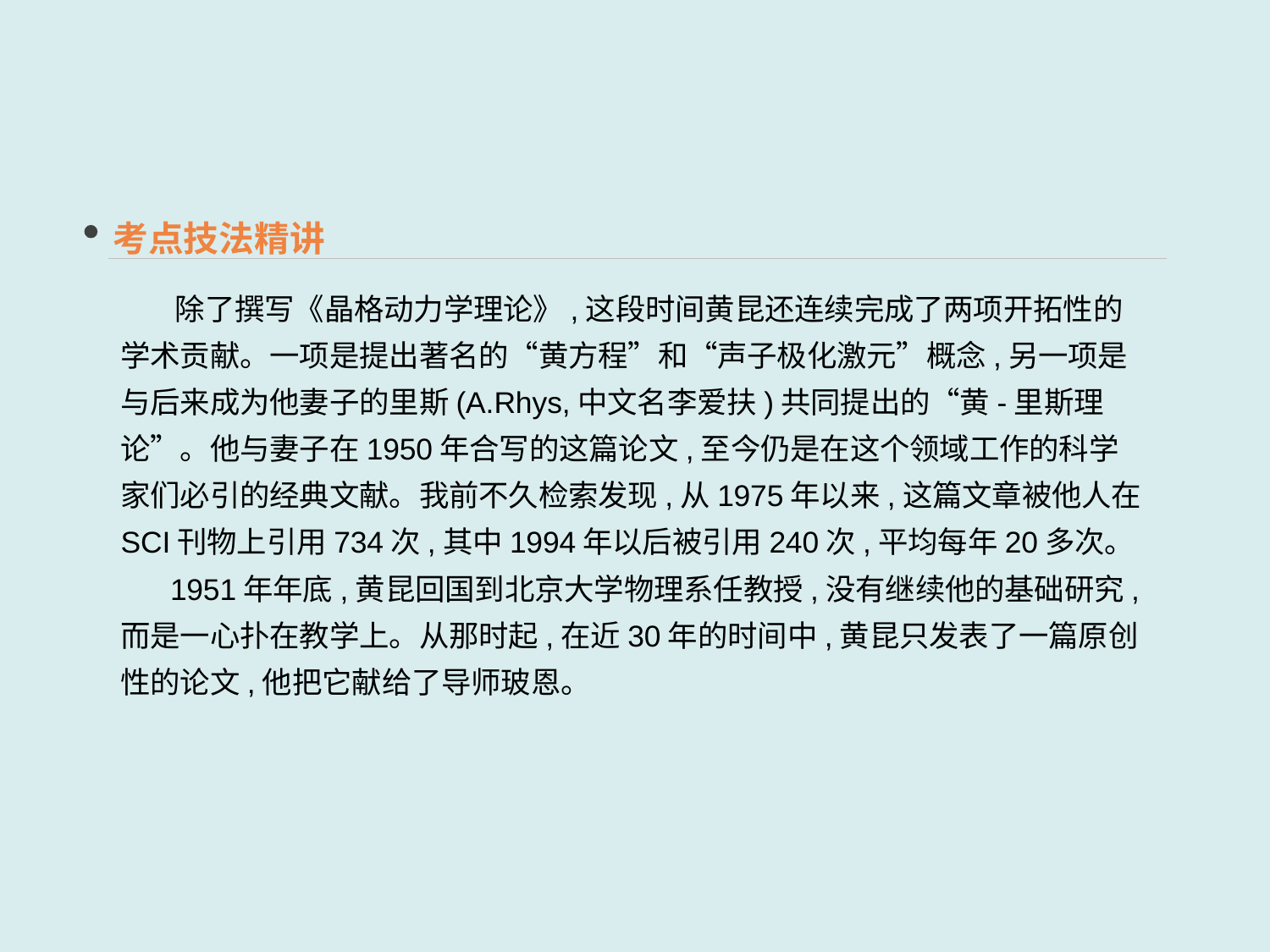

考点技法精讲

       除了撰写《晶格动力学理论》,这段时间黄昆还连续完成了两项开拓性的学术贡献。一项是提出著名的“黄方程”和“声子极化激元”概念,另一项是与后来成为他妻子的里斯(A.Rhys,中文名李爱扶)共同提出的“黄-里斯理论”。他与妻子在1950年合写的这篇论文,至今仍是在这个领域工作的科学家们必引的经典文献。我前不久检索发现,从1975年以来,这篇文章被他人在SCI刊物上引用734次,其中1994年以后被引用240次,平均每年20多次。
      1951年年底,黄昆回国到北京大学物理系任教授,没有继续他的基础研究,而是一心扑在教学上。从那时起,在近30年的时间中,黄昆只发表了一篇原创性的论文,他把它献给了导师玻恩。